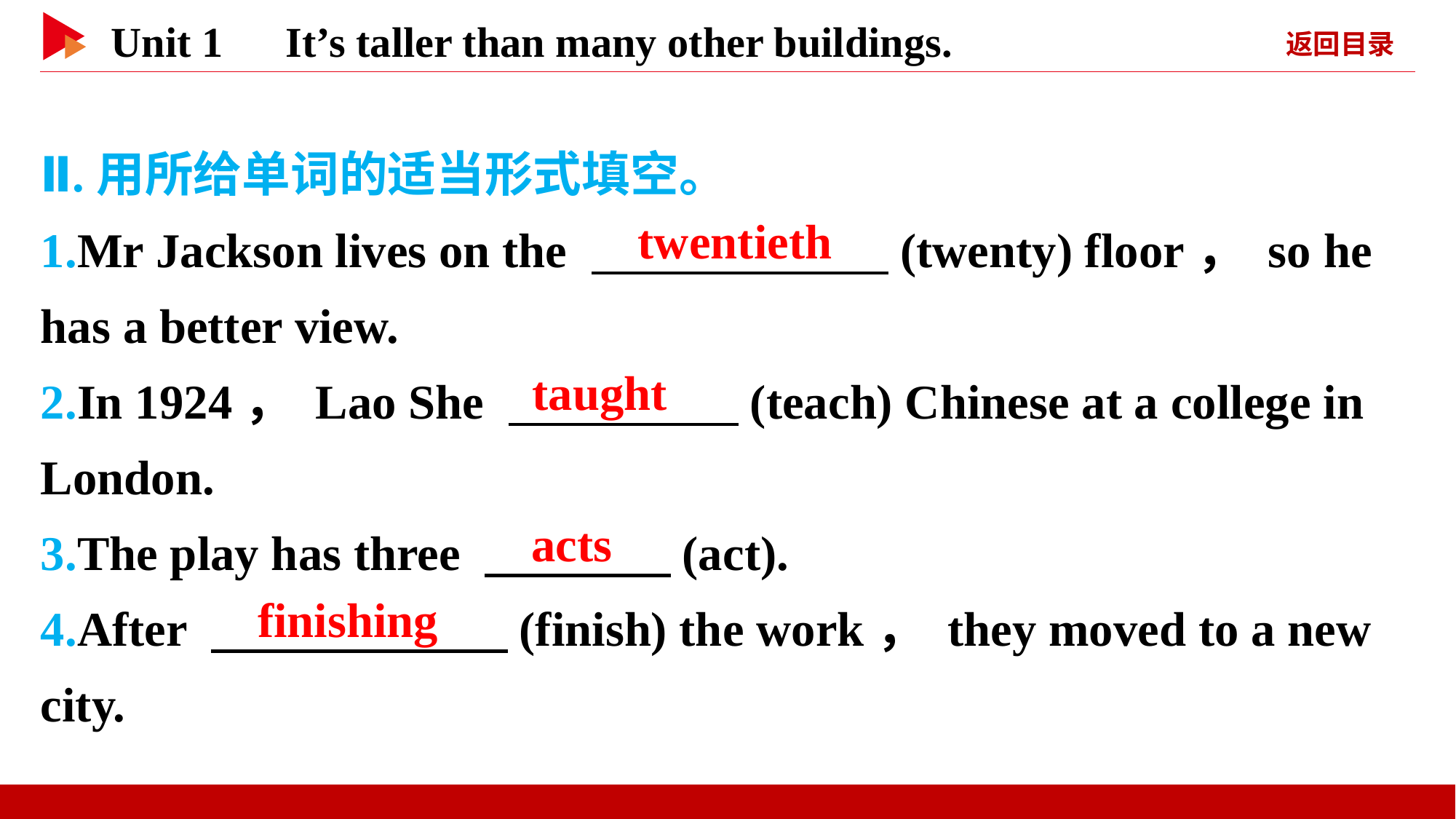

Ⅱ.用所给单词的适当形式填空。
1.Mr Jackson lives on the 　                  　(twenty) floor， so he has a better view.
2.In 1924， Lao She 　            　(teach) Chinese at a college in London.
3.The play has three 　        　(act).
4.After 　                  　(finish) the work， they moved to a new city.
　twentieth
　taught
　acts
　finishing